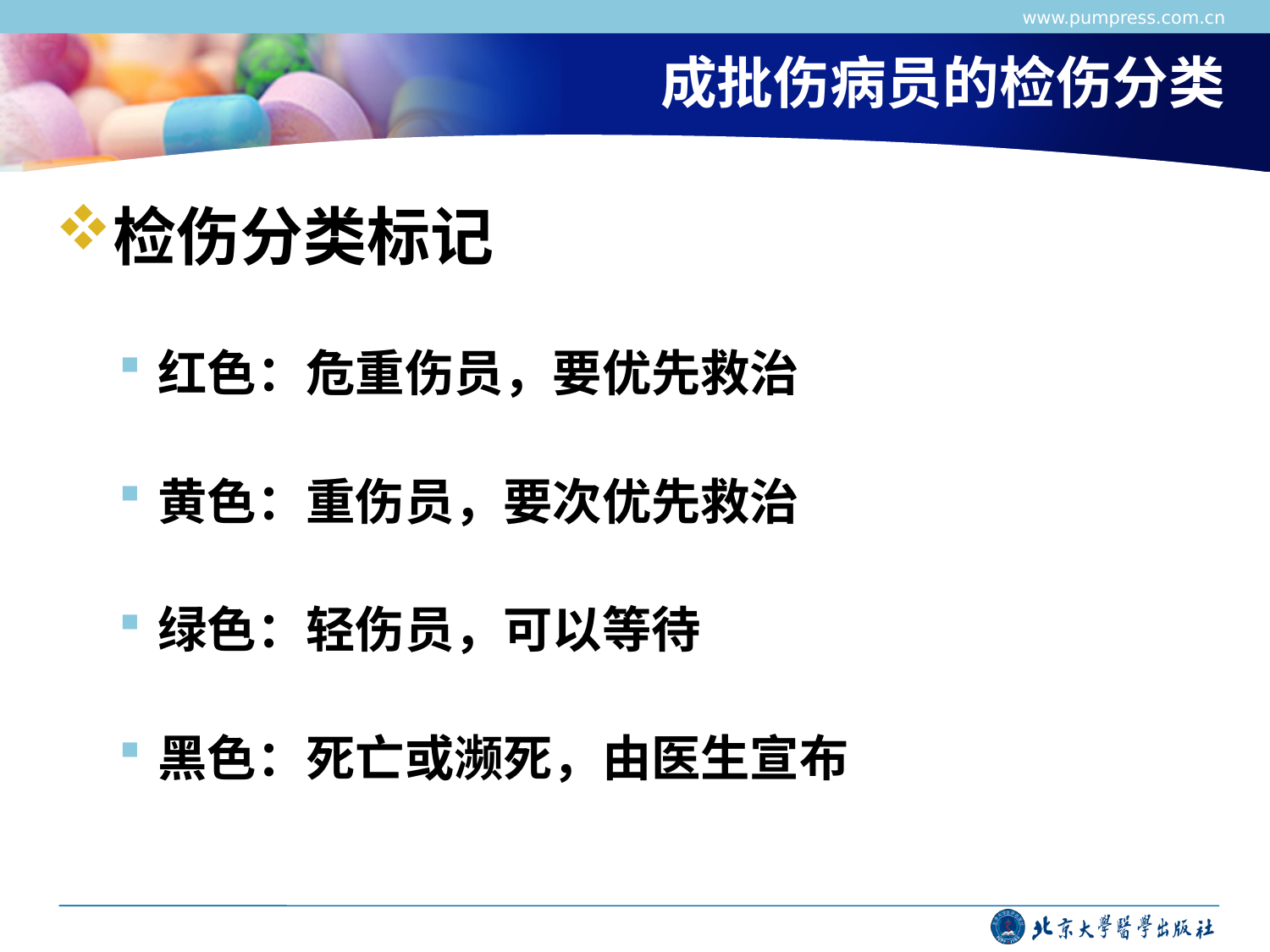

www.pumpress.com.cn
# 成批伤病员的检伤分类
检伤分类标记
红色：危重伤员，要优先救治
黄色：重伤员，要次优先救治
绿色：轻伤员，可以等待
黑色：死亡或濒死，由医生宣布